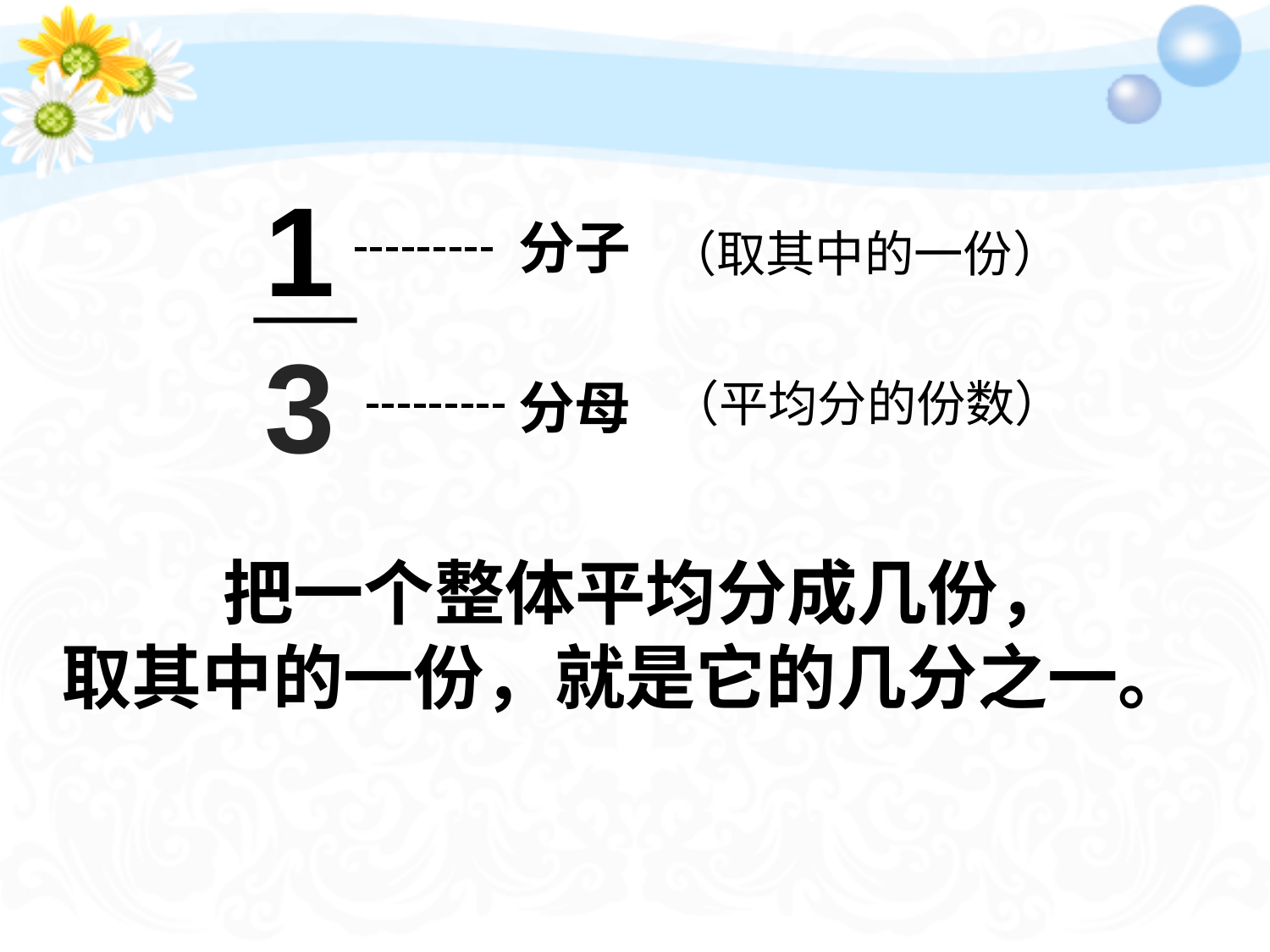

1
分子
（取其中的一份）
3

分母
（平均分的份数）
         把一个整体平均分成几份，取其中的一份，就是它的几分之一。